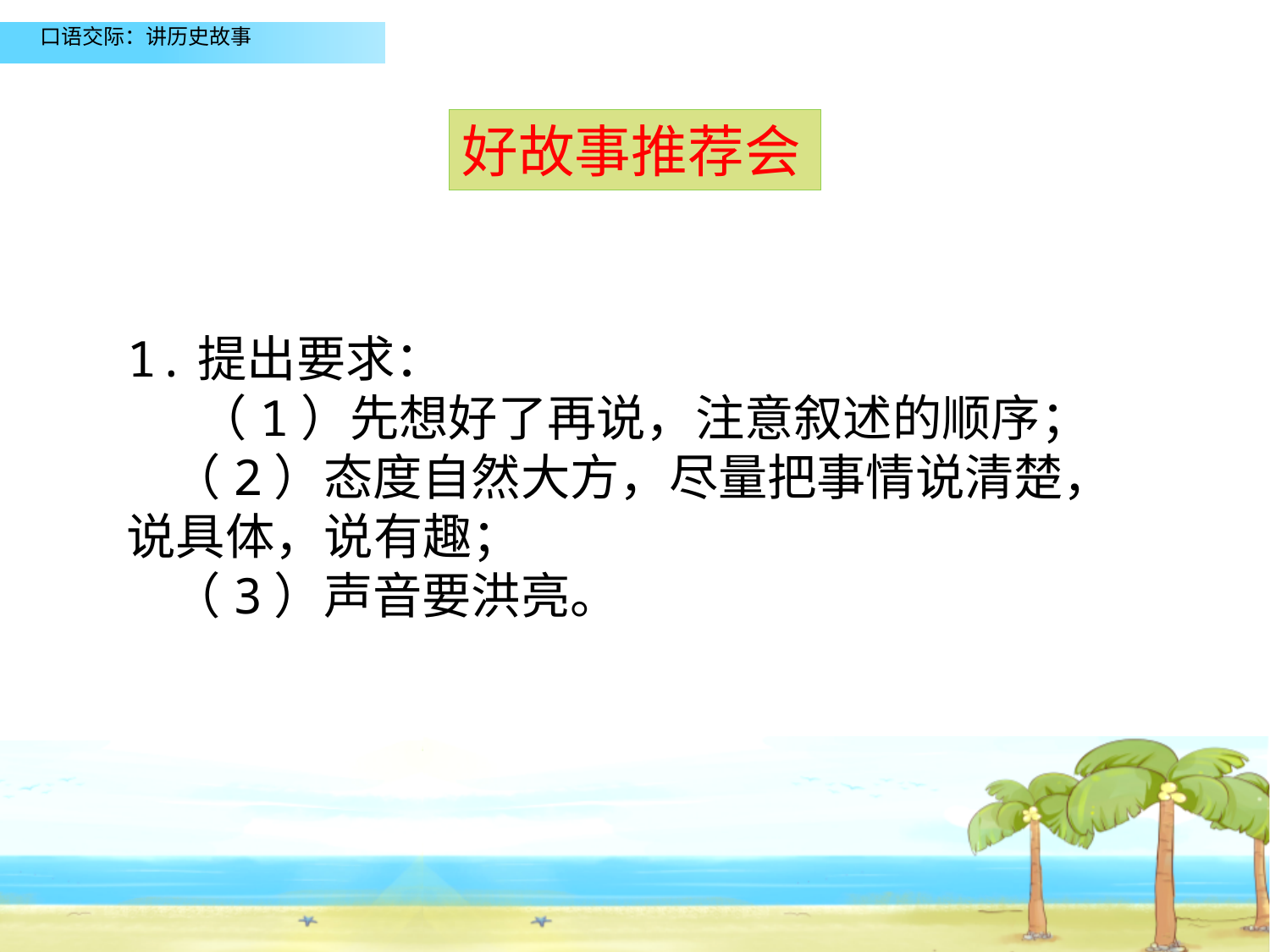

好故事推荐会
1.提出要求：
 　 （1）先想好了再说，注意叙述的顺序；
   （2）态度自然大方，尽量把事情说清楚，说具体，说有趣；
   （3）声音要洪亮。